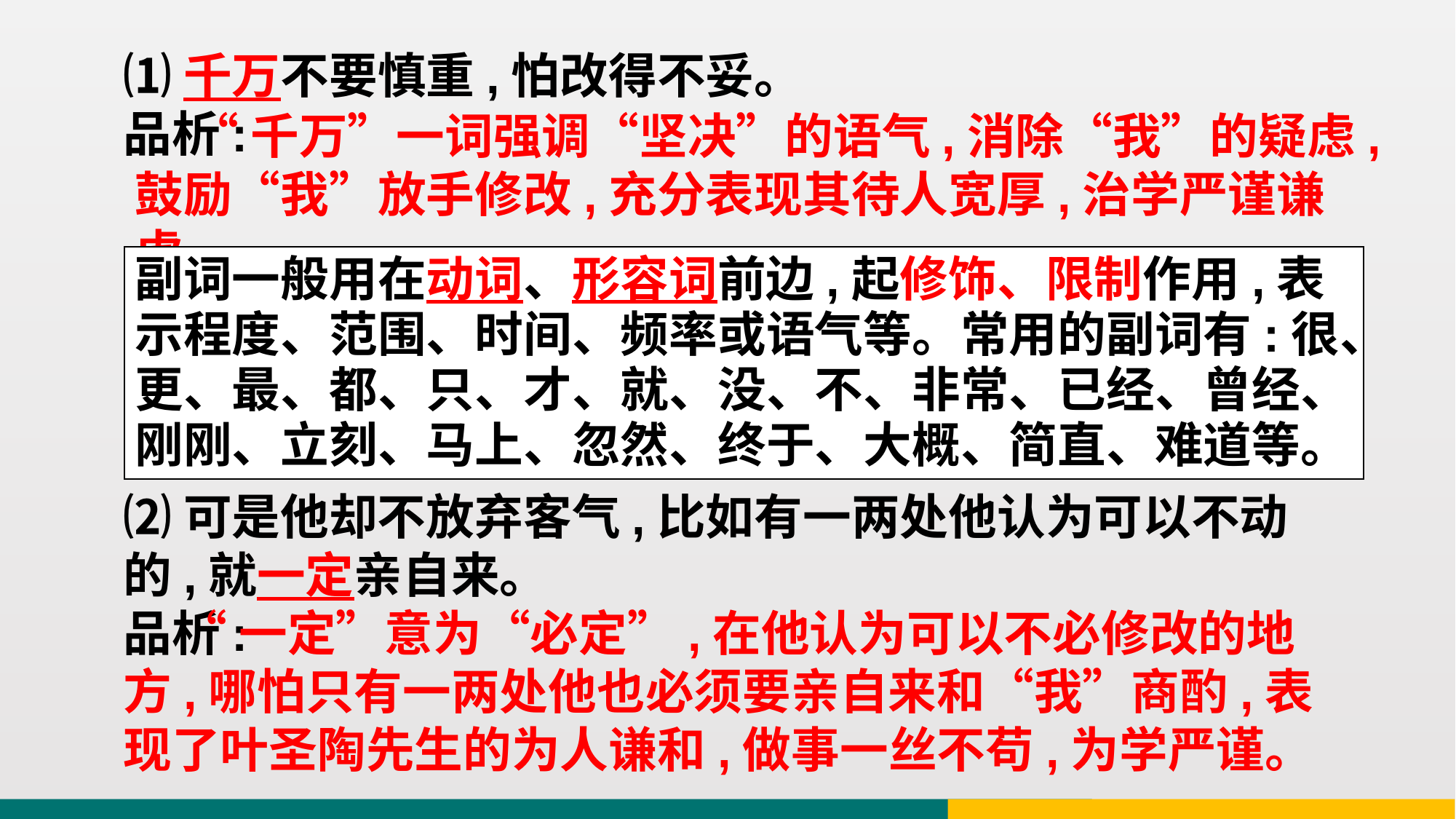

⑴千万不要慎重,怕改得不妥。
品析:
     “千万”一词强调“坚决”的语气,消除“我”的疑虑,鼓励“我”放手修改,充分表现其待人宽厚,治学严谨谦虚。
副词一般用在动词、形容词前边,起修饰、限制作用,表示程度、范围、时间、频率或语气等。常用的副词有:很、更、最、都、只、才、就、没、不、非常、已经、曾经、刚刚、立刻、马上、忽然、终于、大概、简直、难道等。
⑵可是他却不放弃客气,比如有一两处他认为可以不动的,就一定亲自来。
品析:
     “一定”意为“必定”,在他认为可以不必修改的地方,哪怕只有一两处他也必须要亲自来和“我”商酌,表现了叶圣陶先生的为人谦和,做事一丝不苟,为学严谨。